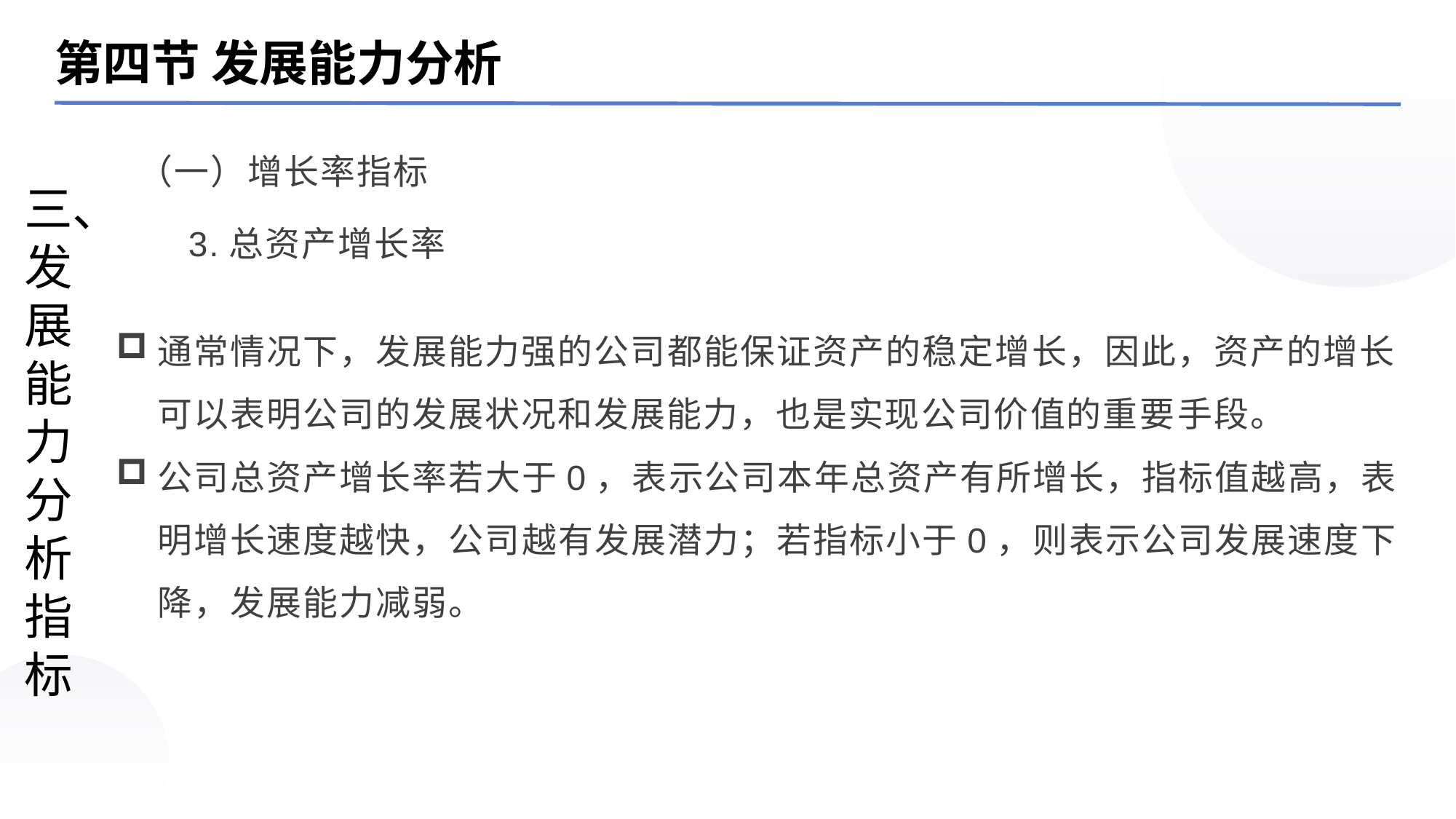

第四节 发展能力分析
（一）增长率指标
三、发展能力分析指标
3.总资产增长率

通常情况下，发展能力强的公司都能保证资产的稳定增长，因此，资产的增长可以表明公司的发展状况和发展能力，也是实现公司价值的重要手段。
公司总资产增长率若大于0，表示公司本年总资产有所增长，指标值越高，表明增长速度越快，公司越有发展潜力；若指标小于0，则表示公司发展速度下降，发展能力减弱。

90